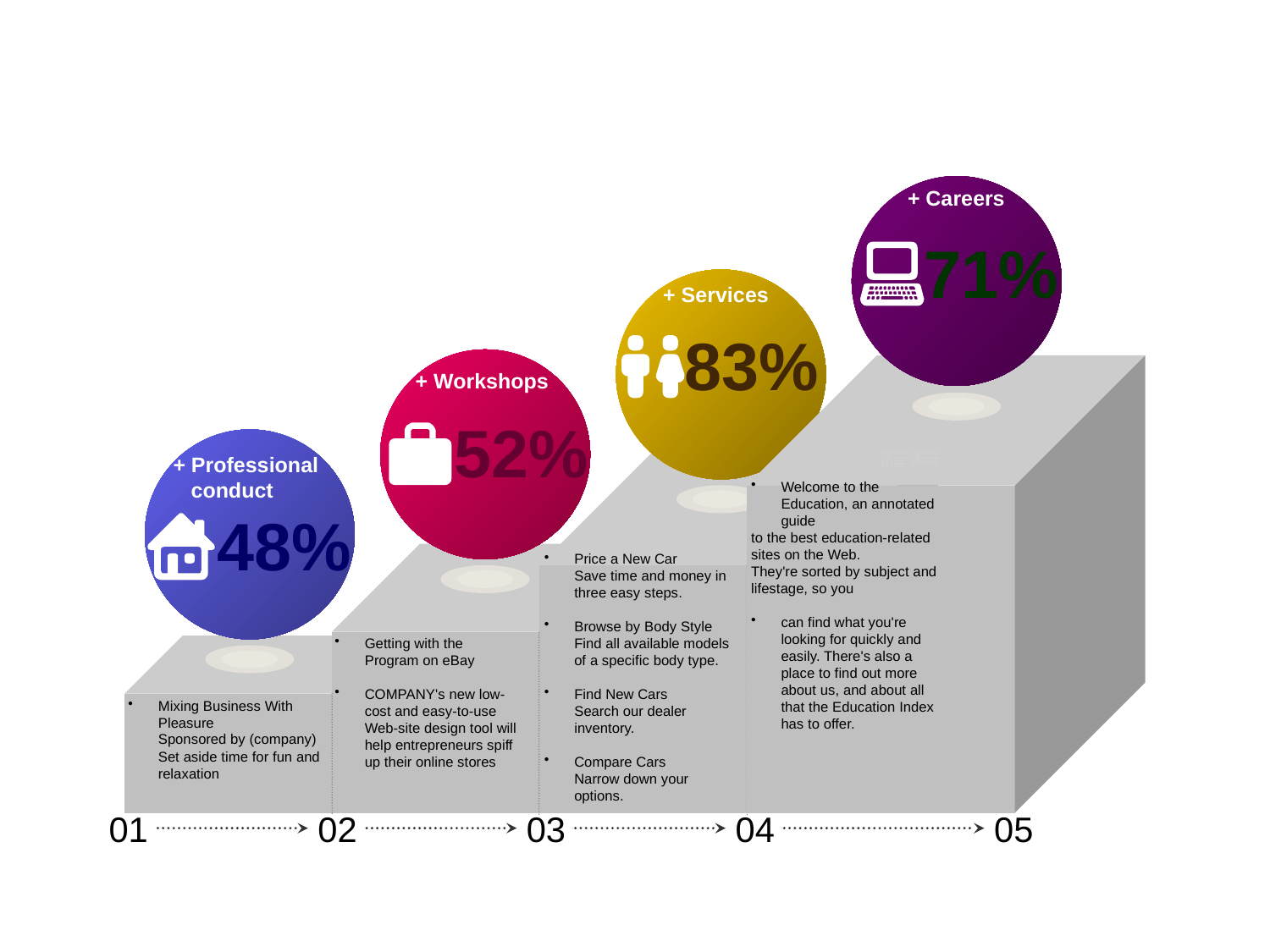

+ Careers
71%

+ Services
83%

+ Workshops
52%

PPT模板下载：www.1ppt.com/moban/     行业PPT模板：www.1ppt.com/hangye/
节日PPT模板：www.1ppt.com/jieri/           PPT素材下载：www.1ppt.com/sucai/
PPT背景图片：www.1ppt.com/beijing/      PPT图表下载：www.1ppt.com/tubiao/
优秀PPT下载：www.1ppt.com/xiazai/        PPT教程： www.1ppt.com/powerpoint/
Word教程： www.1ppt.com/word/              Excel教程：www.1ppt.com/excel/
资料下载：www.1ppt.com/ziliao/                PPT课件下载：www.1ppt.com/kejian/
范文下载：www.1ppt.com/fanwen/             试卷下载：www.1ppt.com/shiti/
教案下载：www.1ppt.com/jiaoan/

+ Professional
   conduct
Welcome to the Education, an annotated guide
to the best education-related sites on the Web.
They're sorted by subject and lifestage, so you

can find what you're looking for quickly and easily. There's also a place to find out more about us, and about all that the Education Index has to offer.
48%

Price a New Car
Save time and money in three easy steps.

Browse by Body Style
Find all available models of a specific body type.

Find New Cars
Search our dealer inventory.

Compare Cars
Narrow down your options.

Getting with the Program on eBay

COMPANY's new low-cost and easy-to-use Web-site design tool will help entrepreneurs spiff up their online stores

Mixing Business With Pleasure
Sponsored by (company)
Set aside time for fun and relaxation

01
02
03
04
05